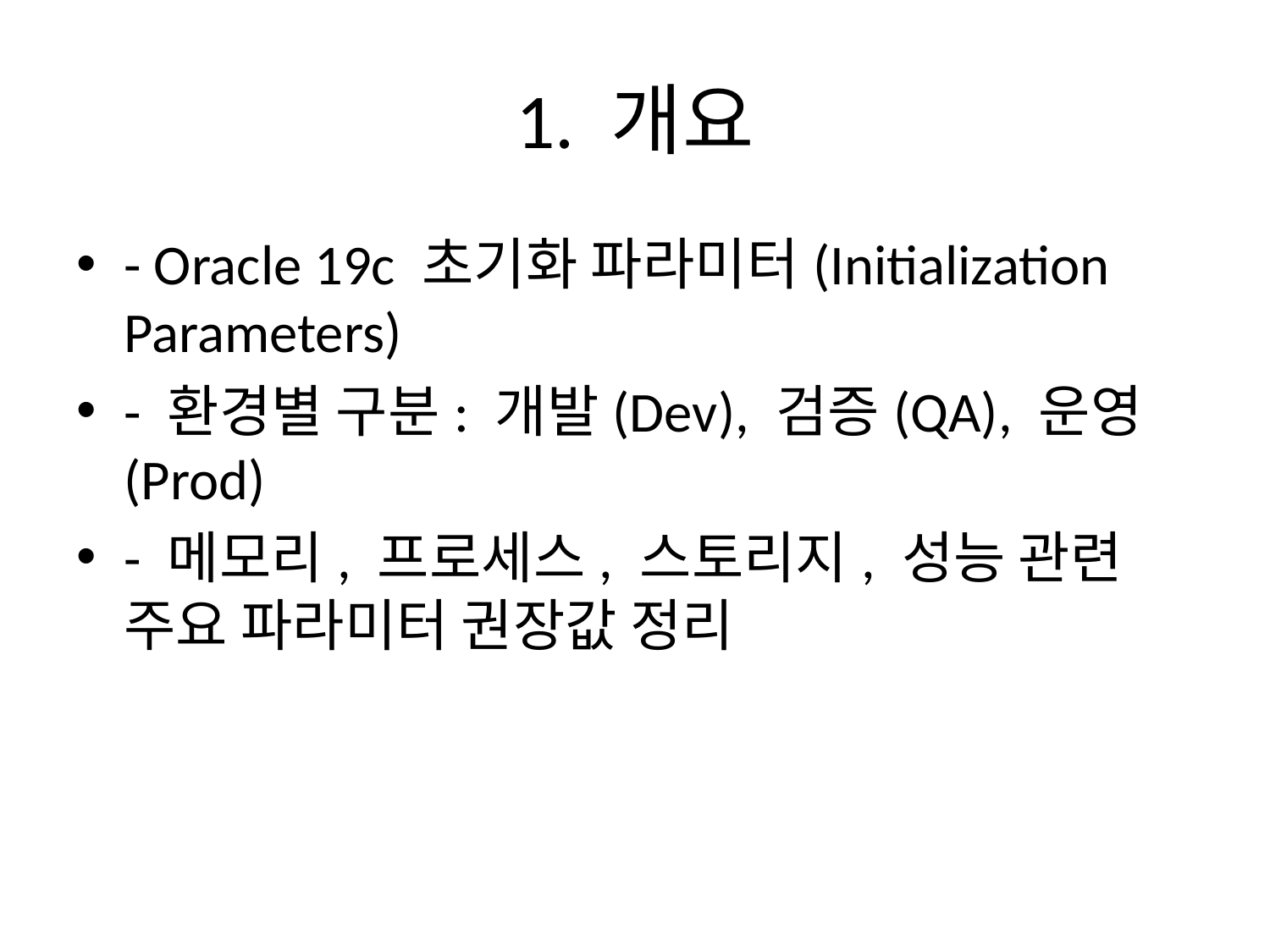

# 1. 개요
- Oracle 19c 초기화 파라미터(Initialization Parameters)
- 환경별 구분: 개발(Dev), 검증(QA), 운영(Prod)
- 메모리, 프로세스, 스토리지, 성능 관련 주요 파라미터 권장값 정리